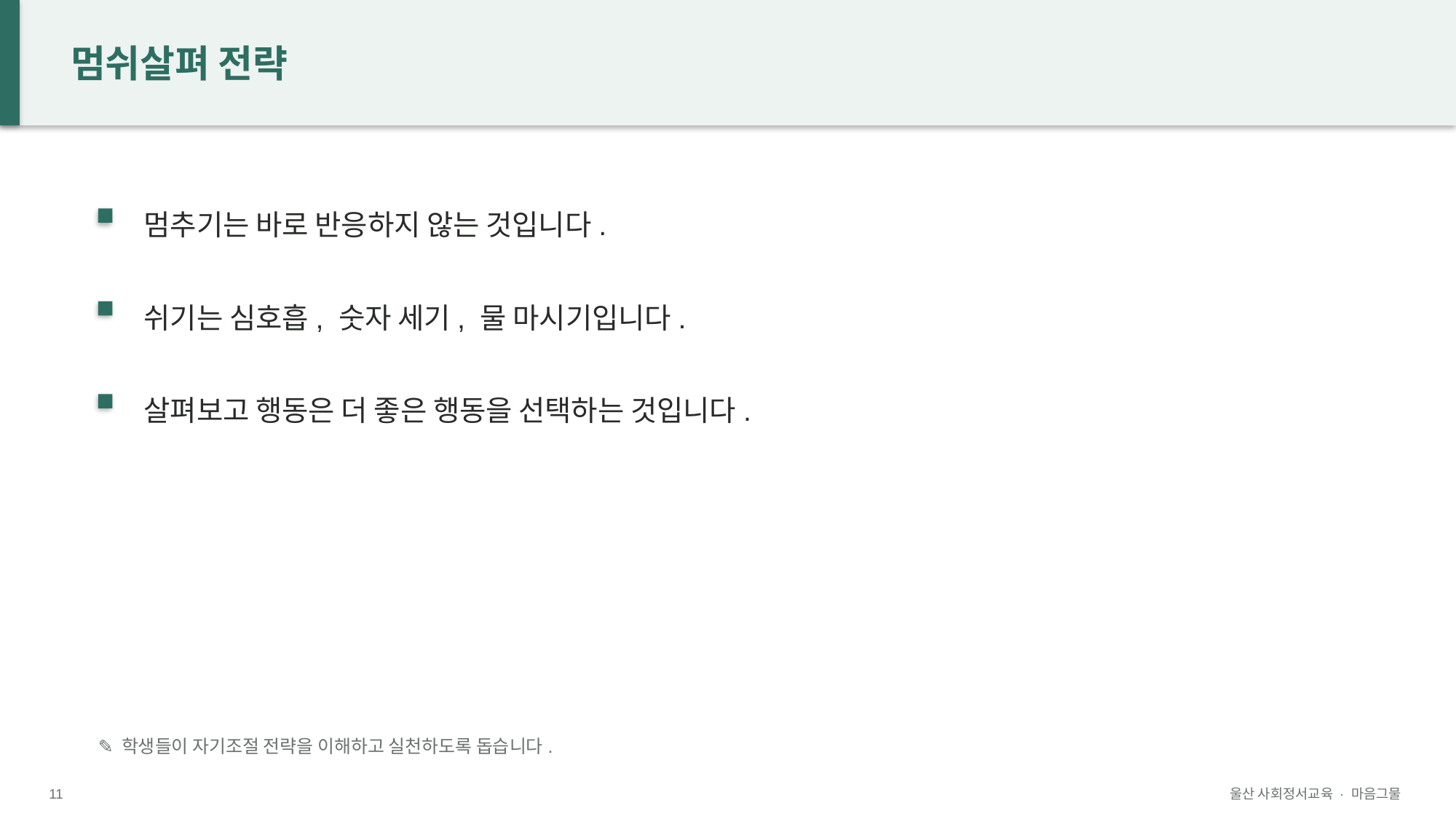

멈쉬살펴 전략
멈추기는 바로 반응하지 않는 것입니다.

쉬기는 심호흡, 숫자 세기, 물 마시기입니다.

살펴보고 행동은 더 좋은 행동을 선택하는 것입니다.

✎ 학생들이 자기조절 전략을 이해하고 실천하도록 돕습니다.
11
울산 사회정서교육 · 마음그물